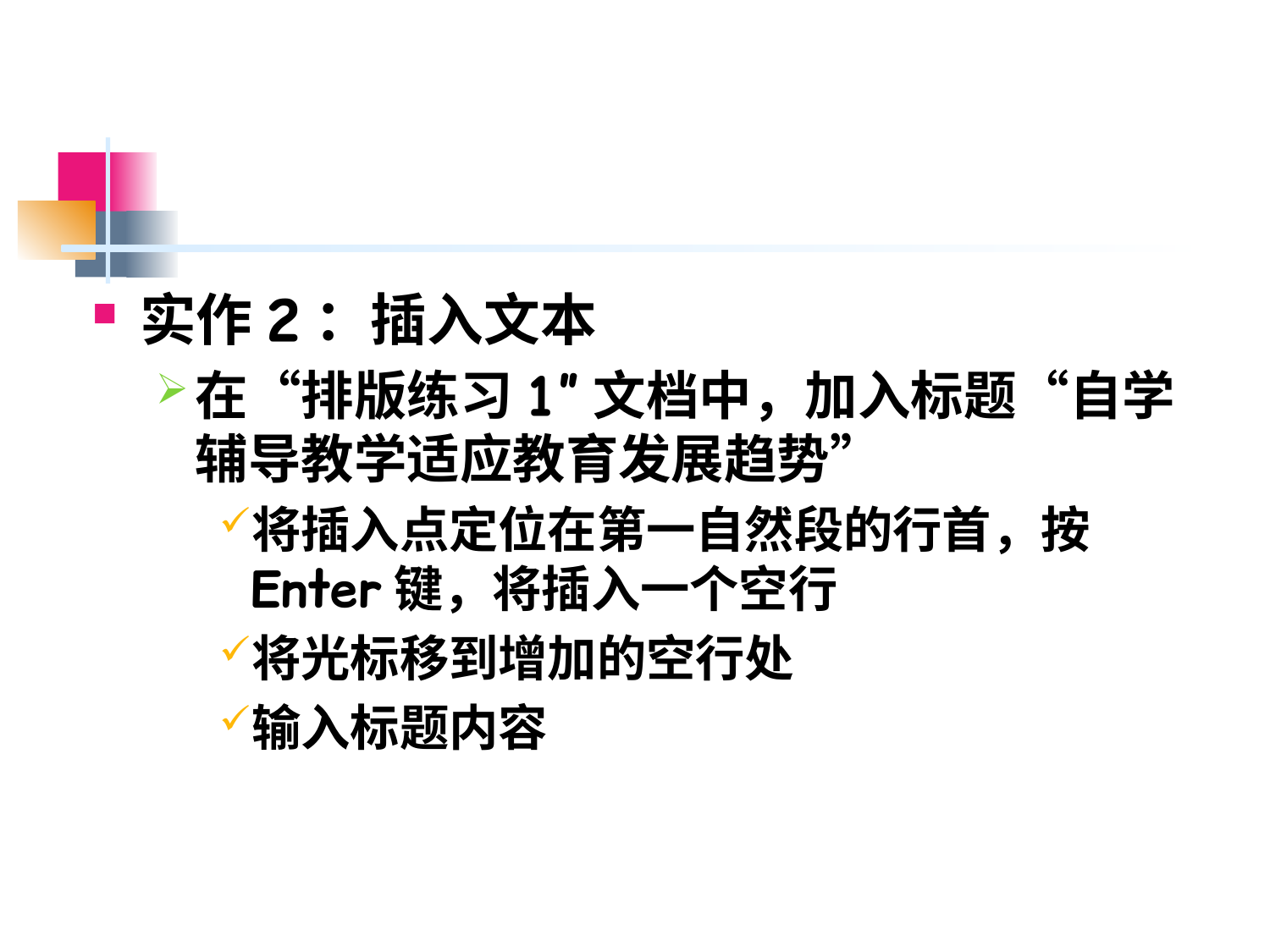

#
实作2：插入文本
在“排版练习1”文档中，加入标题“自学辅导教学适应教育发展趋势”
将插入点定位在第一自然段的行首，按Enter键，将插入一个空行
将光标移到增加的空行处
输入标题内容